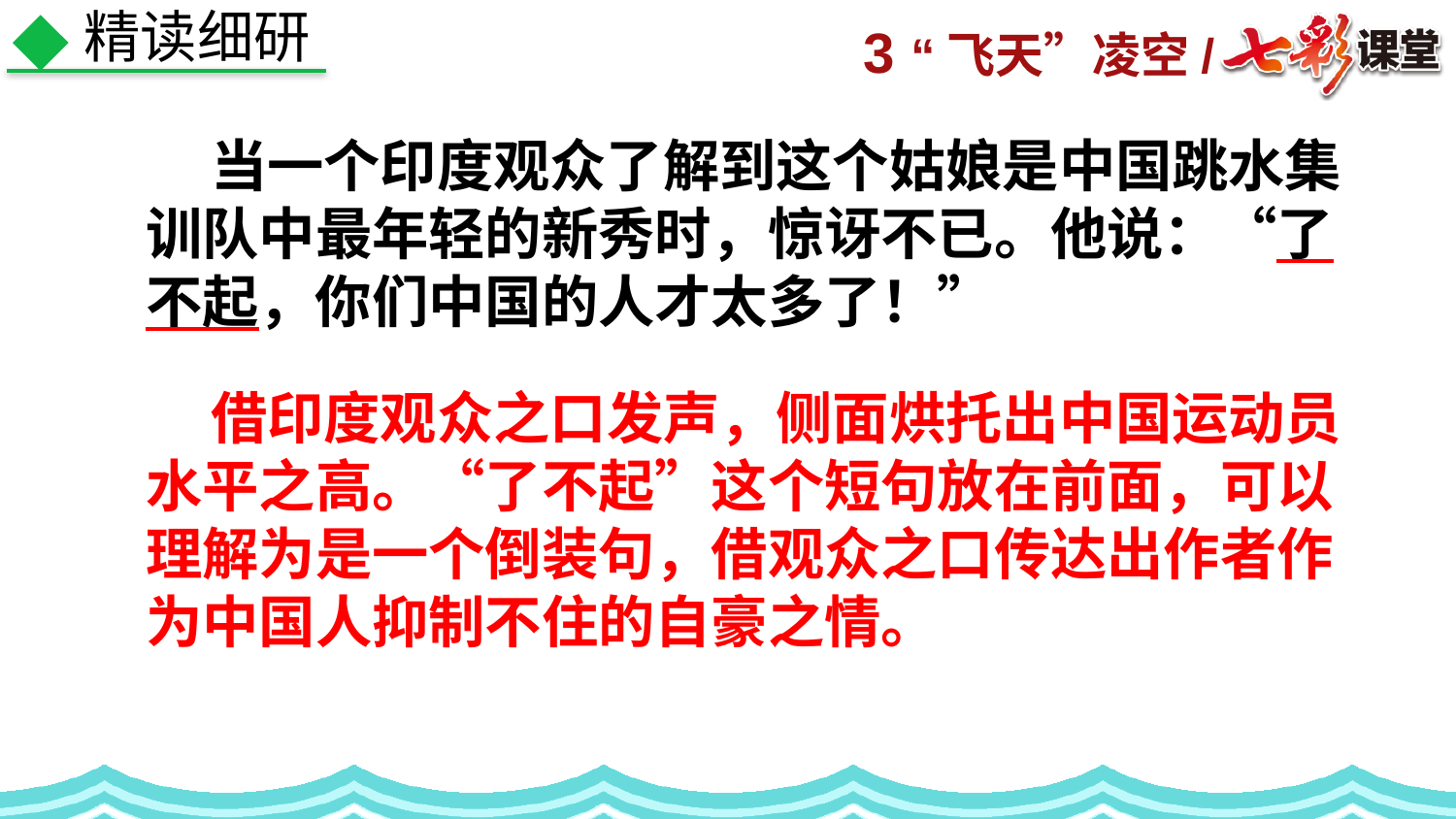

精读细研

    当一个印度观众了解到这个姑娘是中国跳水集训队中最年轻的新秀时，惊讶不已。他说：“了不起，你们中国的人才太多了！”
    借印度观众之口发声，侧面烘托出中国运动员水平之高。“了不起”这个短句放在前面，可以理解为是一个倒装句，借观众之口传达出作者作为中国人抑制不住的自豪之情。